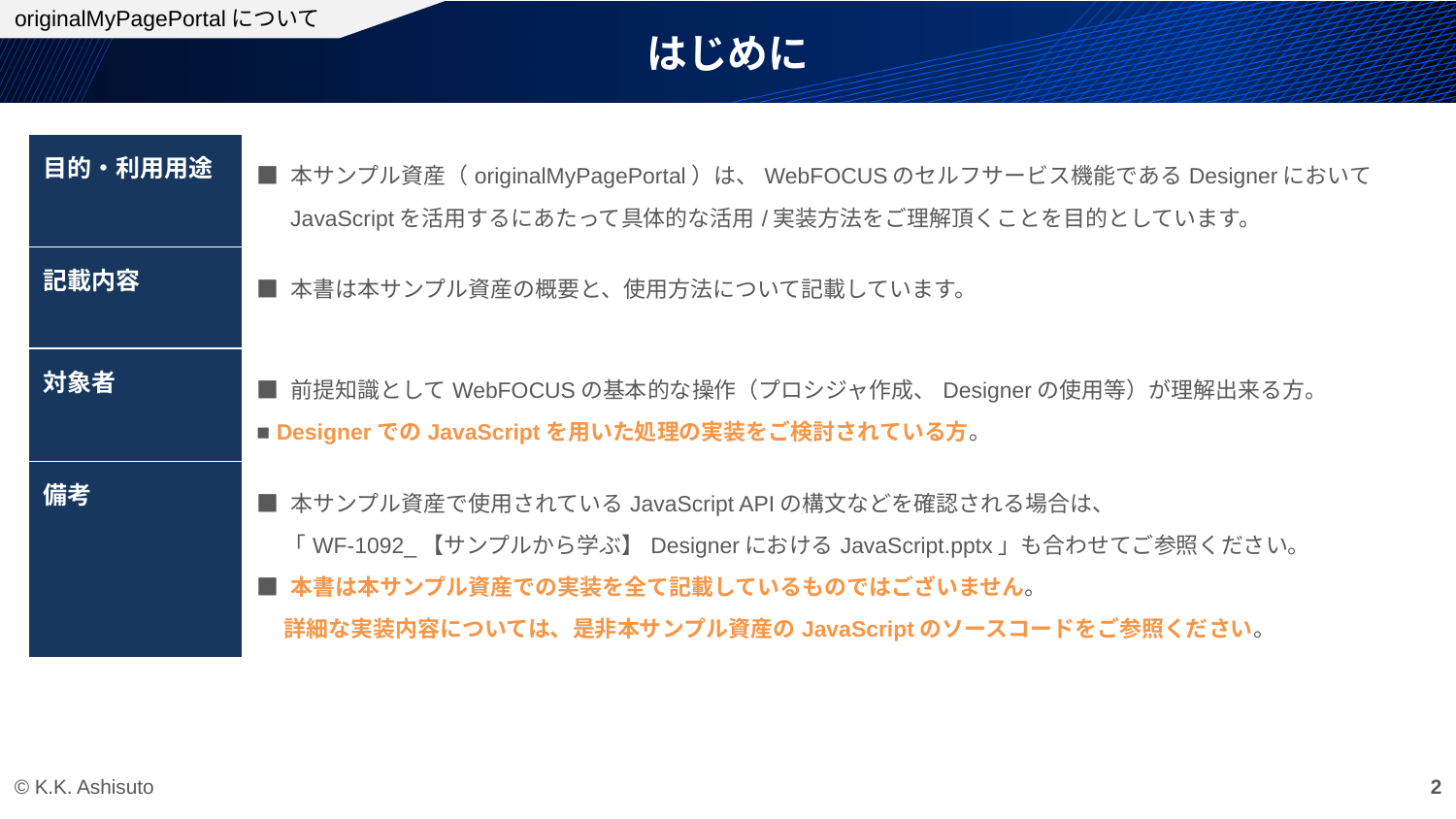

originalMyPagePortalについて
はじめに
| 目的・利用用途 | ■ 本サンプル資産（originalMyPagePortal）は、WebFOCUSのセルフサービス機能であるDesignerにおいて 　 JavaScriptを活用するにあたって具体的な活用/実装方法をご理解頂くことを目的としています。 |
| --- | --- |
| 記載内容 | ■ 本書は本サンプル資産の概要と、使用方法について記載しています。 |
| 対象者 | ■ 前提知識としてWebFOCUSの基本的な操作（プロシジャ作成、Designerの使用等）が理解出来る方。 ■ DesignerでのJavaScriptを用いた処理の実装をご検討されている方。 |
| 備考 | ■ 本サンプル資産で使用されているJavaScript APIの構文などを確認される場合は、 　 「WF-1092\_【サンプルから学ぶ】DesignerにおけるJavaScript.pptx」も合わせてご参照ください。 ■ 本書は本サンプル資産での実装を全て記載しているものではございません。 　 詳細な実装内容については、是非本サンプル資産のJavaScriptのソースコードをご参照ください。 |
© K.K. Ashisuto
2